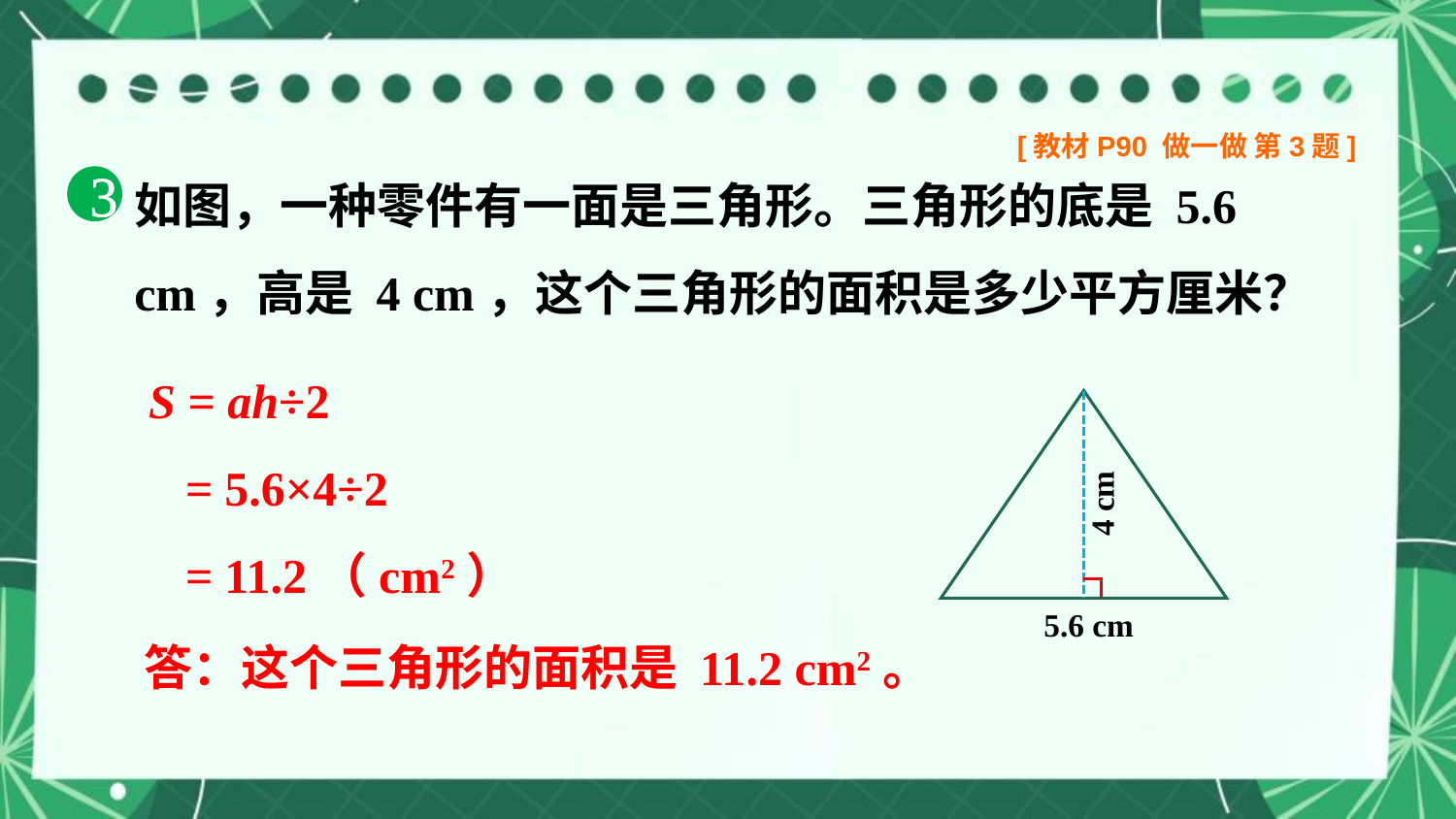

[教材P90 做一做 第3题]
如图，一种零件有一面是三角形。三角形的底是 5.6 cm，高是 4 cm，这个三角形的面积是多少平方厘米？
3
S = ah÷2
   = 5.6×4÷2
   = 11.2（cm2）

4 cm

5.6 cm
答：这个三角形的面积是 11.2 cm2。